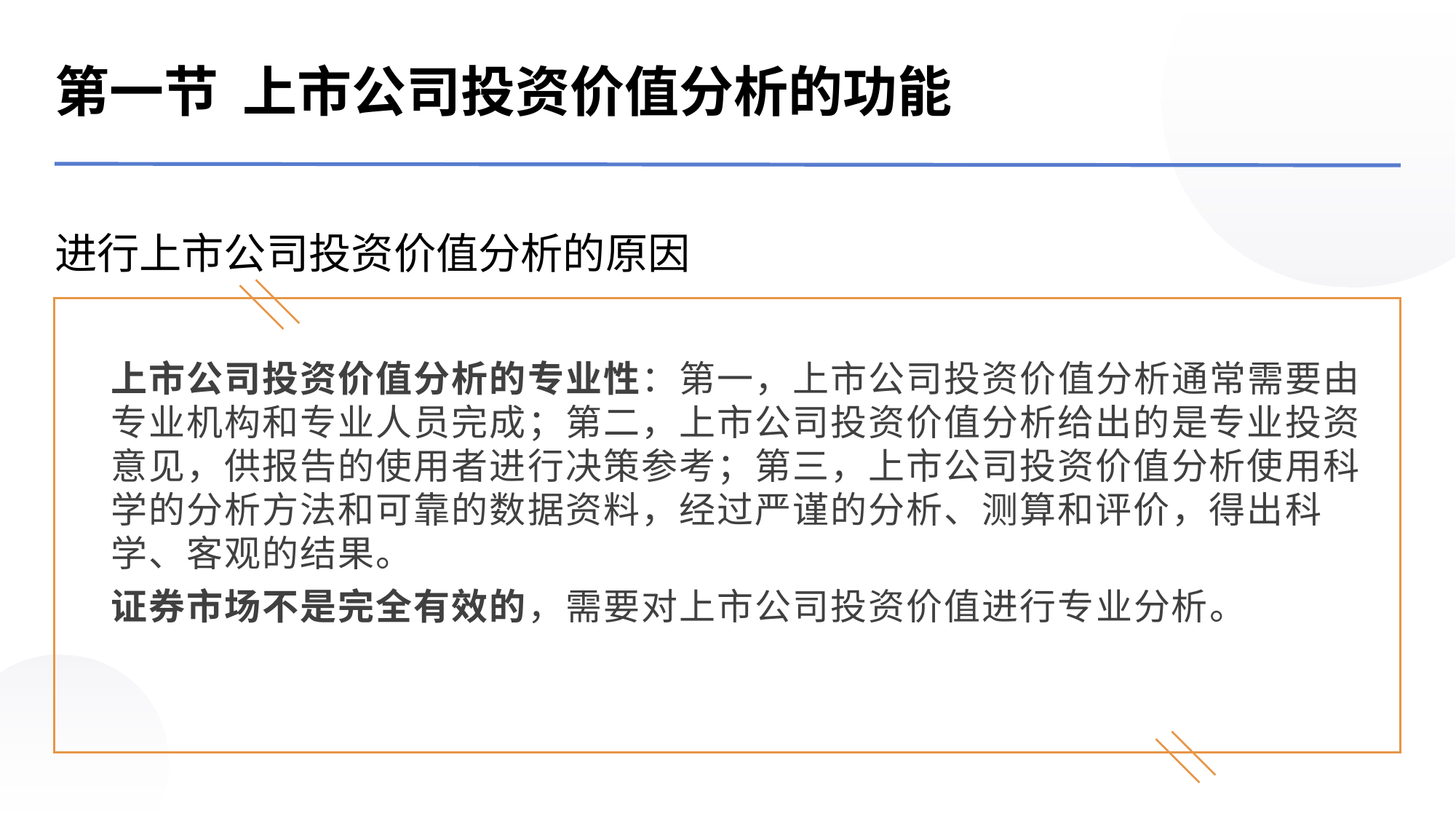

第一节  上市公司投资价值分析的功能
进行上市公司投资价值分析的原因
上市公司投资价值分析的专业性：第一，上市公司投资价值分析通常需要由专业机构和专业人员完成；第二，上市公司投资价值分析给出的是专业投资意见，供报告的使用者进行决策参考；第三，上市公司投资价值分析使用科学的分析方法和可靠的数据资料，经过严谨的分析、测算和评价，得出科学、客观的结果。
证券市场不是完全有效的，需要对上市公司投资价值进行专业分析。

4